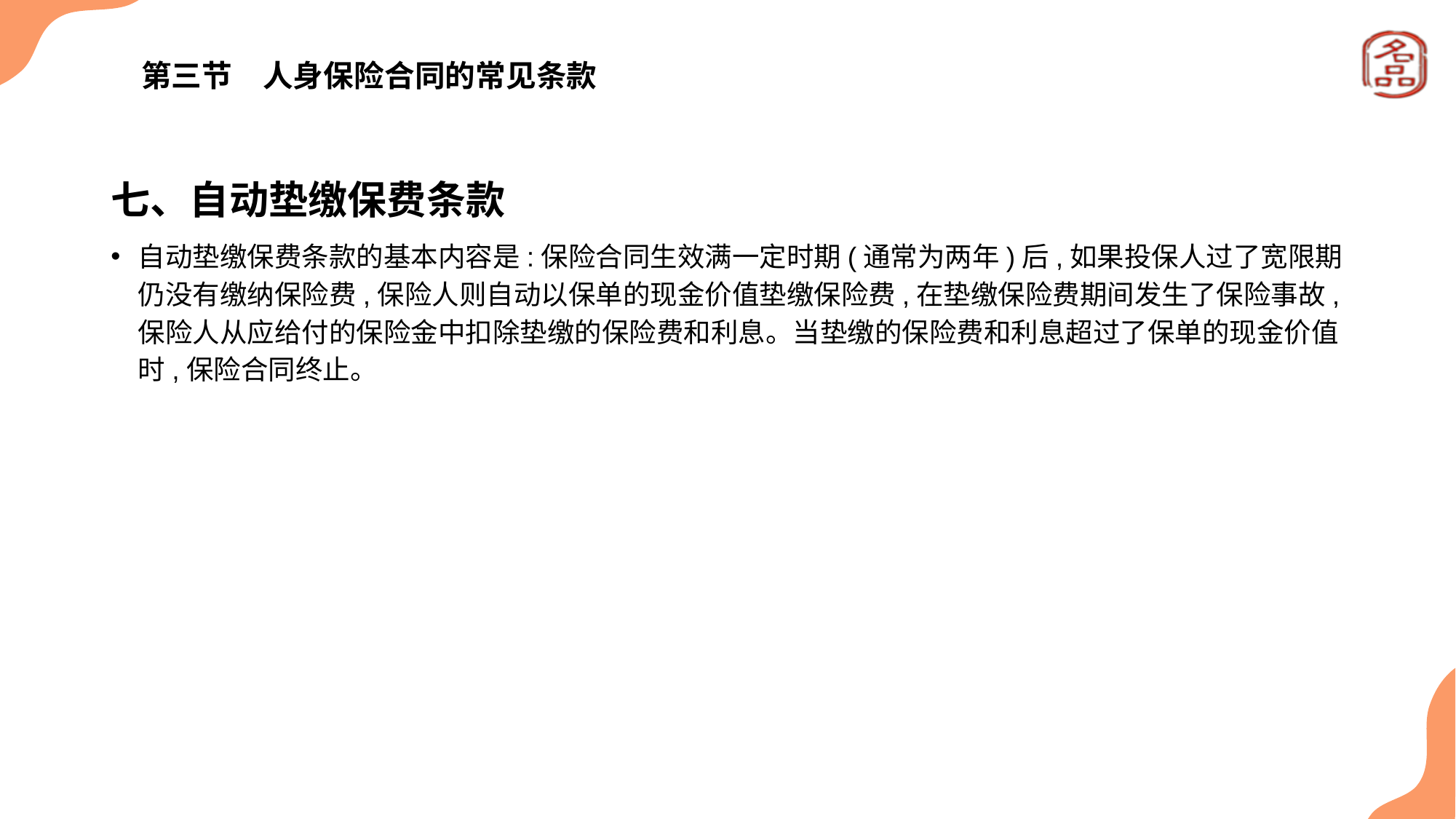

# 第三节　人身保险合同的常见条款
七、自动垫缴保费条款
自动垫缴保费条款的基本内容是:保险合同生效满一定时期(通常为两年)后,如果投保人过了宽限期仍没有缴纳保险费,保险人则自动以保单的现金价值垫缴保险费,在垫缴保险费期间发生了保险事故,保险人从应给付的保险金中扣除垫缴的保险费和利息。当垫缴的保险费和利息超过了保单的现金价值时,保险合同终止。